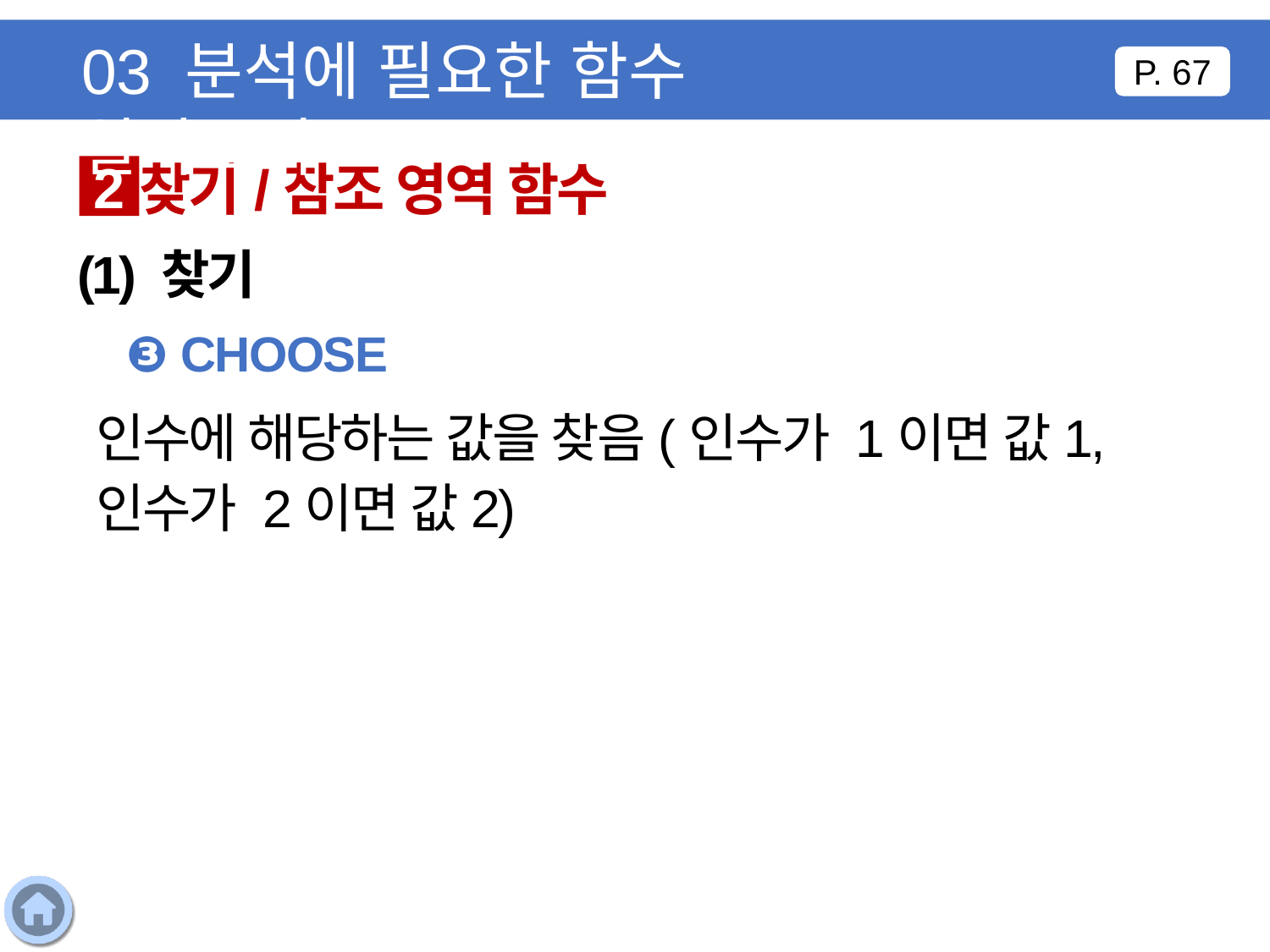

03 분석에 필요한 함수 알아보기
P. 67
찾기/참조 영역 함수
2
(1) 찾기
❸ CHOOSE
인수에 해당하는 값을 찾음(인수가 1이면 값1, 인수가 2이면 값2)